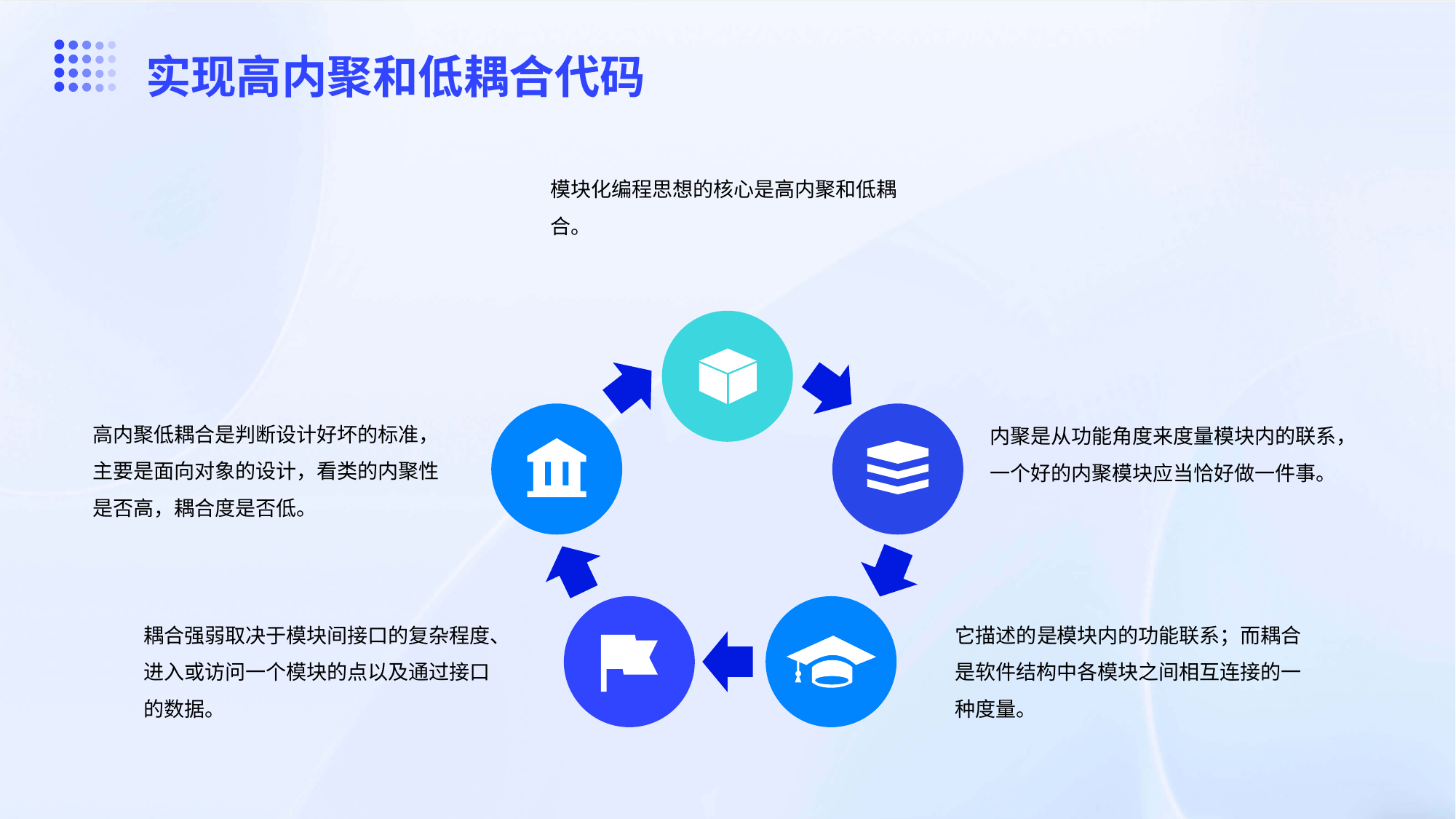

实现高内聚和低耦合代码

模块化编程思想的核心是高内聚和低耦合。

高内聚低耦合是判断设计好坏的标准，主要是面向对象的设计，看类的内聚性是否高，耦合度是否低。
内聚是从功能角度来度量模块内的联系，一个好的内聚模块应当恰好做一件事。

耦合强弱取决于模块间接口的复杂程度、进入或访问一个模块的点以及通过接口的数据。
它描述的是模块内的功能联系；而耦合是软件结构中各模块之间相互连接的一种度量。